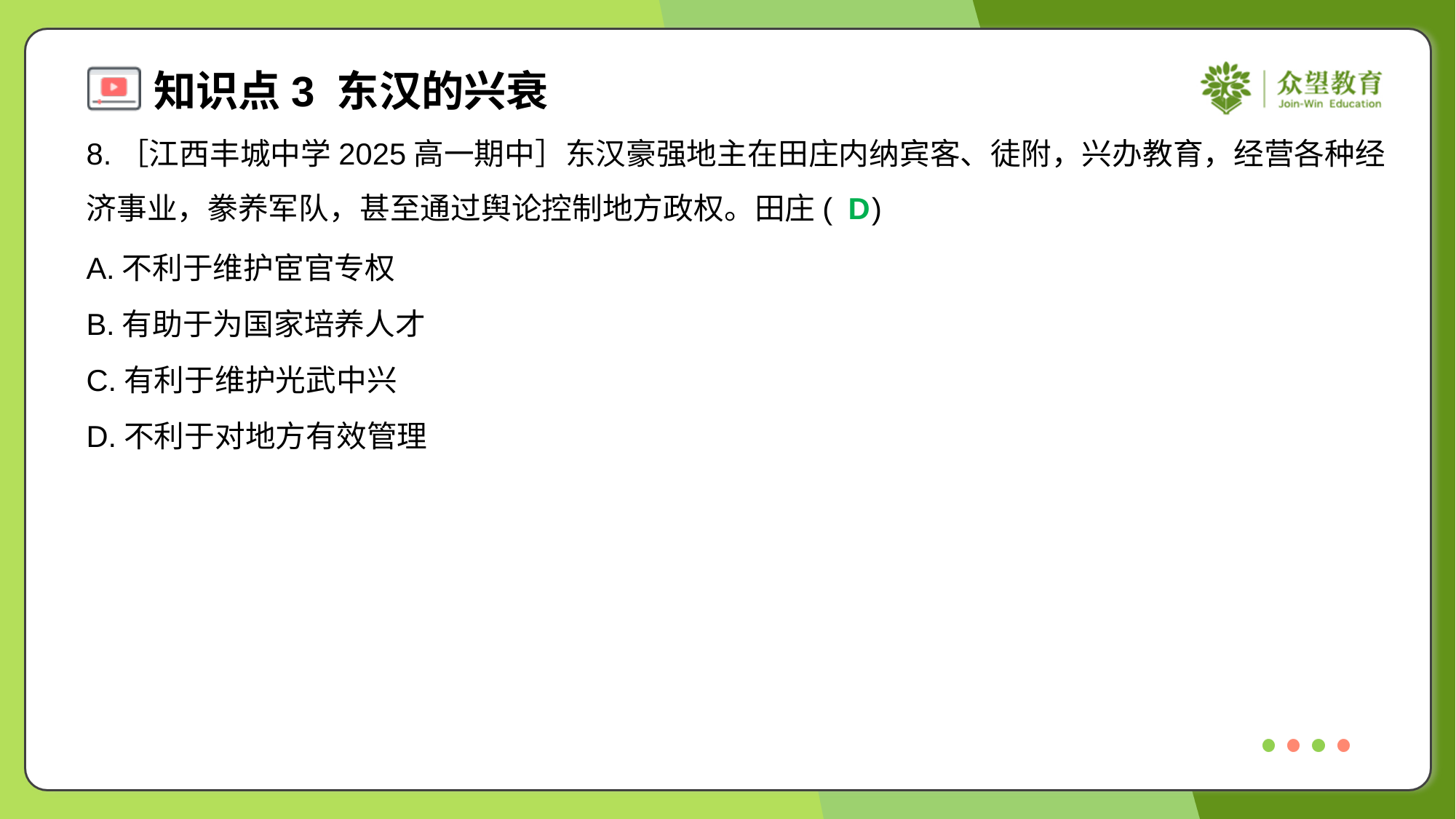

8.［江西丰城中学2025高一期中］东汉豪强地主在田庄内纳宾客、徒附，兴办教育，经营各种经
济事业，豢养军队，甚至通过舆论控制地方政权。田庄(     )
D
A.不利于维护宦官专权
B.有助于为国家培养人才
C.有利于维护光武中兴
D.不利于对地方有效管理